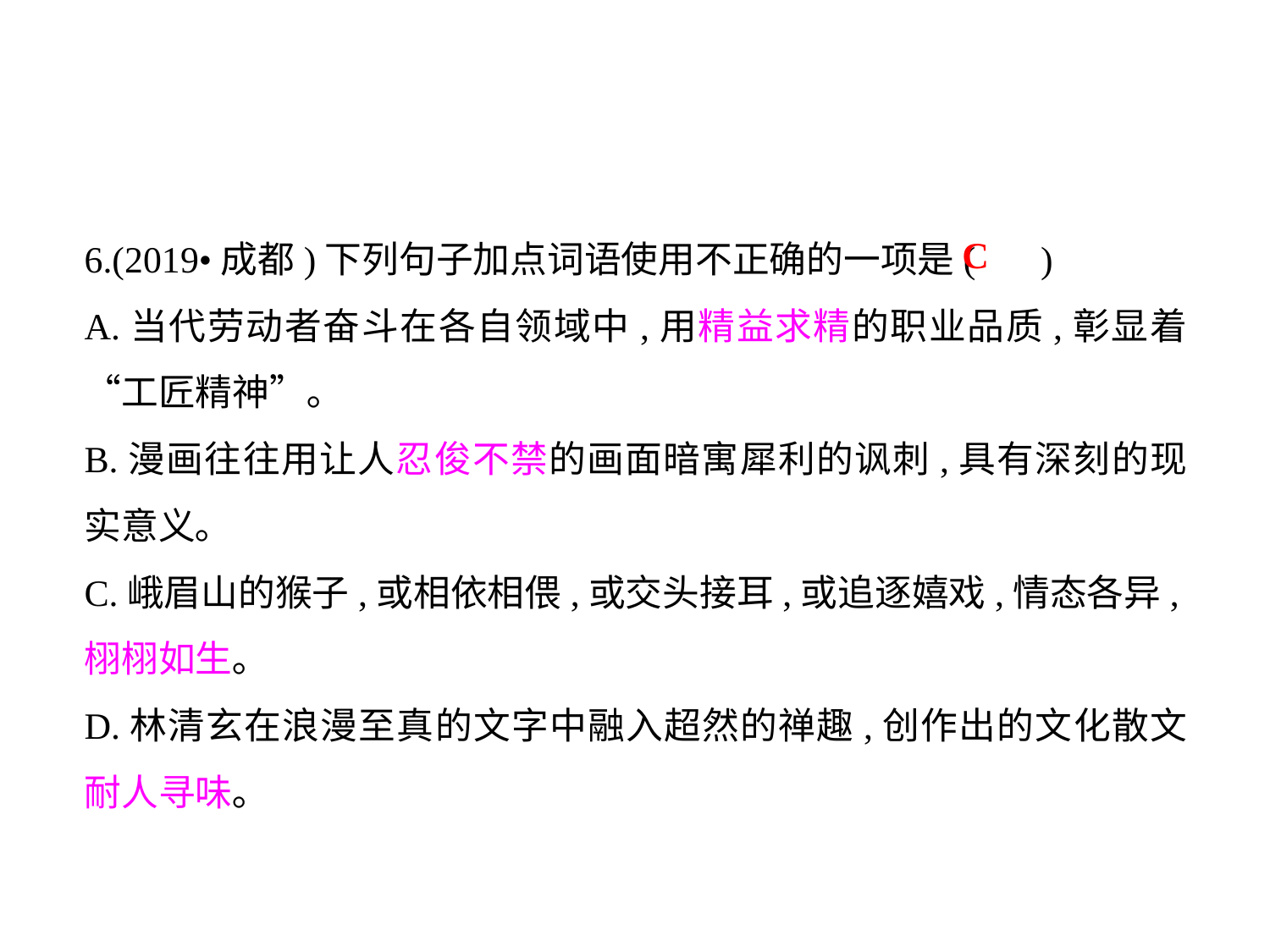

6.(2019•成都)下列句子加点词语使用不正确的一项是(       )
A.当代劳动者奋斗在各自领域中,用精益求精的职业品质,彰显着“工匠精神”｡
B.漫画往往用让人忍俊不禁的画面暗寓犀利的讽刺,具有深刻的现实意义｡
C.峨眉山的猴子,或相依相偎,或交头接耳,或追逐嬉戏,情态各异,栩栩如生｡
D.林清玄在浪漫至真的文字中融入超然的禅趣,创作出的文化散文耐人寻味｡
C